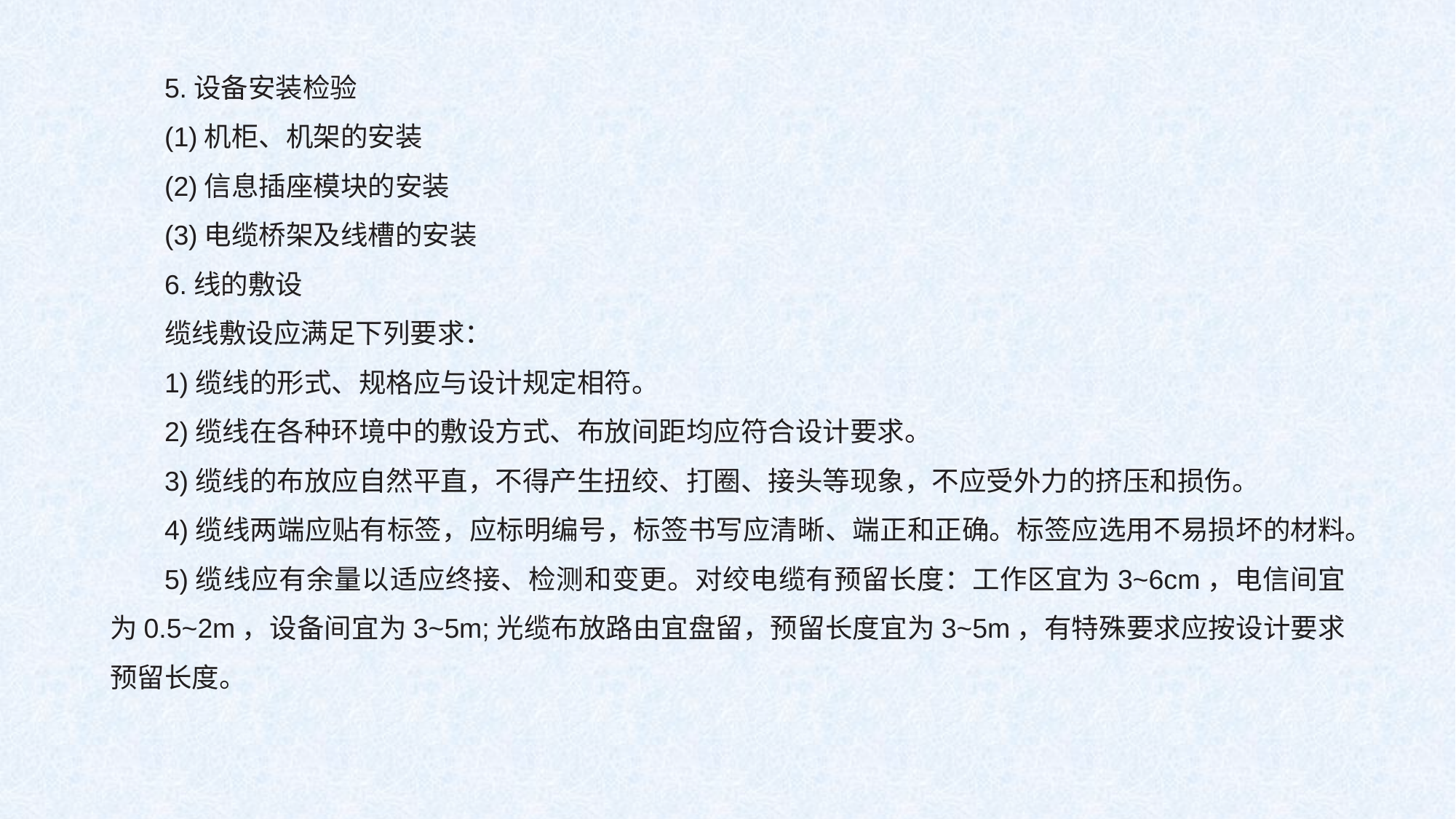

5.设备安装检验
(1)机柜、机架的安装
(2)信息插座模块的安装
(3)电缆桥架及线槽的安装
6.线的敷设
缆线敷设应满足下列要求：
1)缆线的形式、规格应与设计规定相符。
2)缆线在各种环境中的敷设方式、布放间距均应符合设计要求。
3)缆线的布放应自然平直，不得产生扭绞、打圈、接头等现象，不应受外力的挤压和损伤。
4)缆线两端应贴有标签，应标明编号，标签书写应清晰、端正和正确。标签应选用不易损坏的材料。
5)缆线应有余量以适应终接、检测和变更。对绞电缆有预留长度：工作区宜为3~6cm，电信间宜为0.5~2m，设备间宜为3~5m;光缆布放路由宜盘留，预留长度宜为3~5m，有特殊要求应按设计要求预留长度。